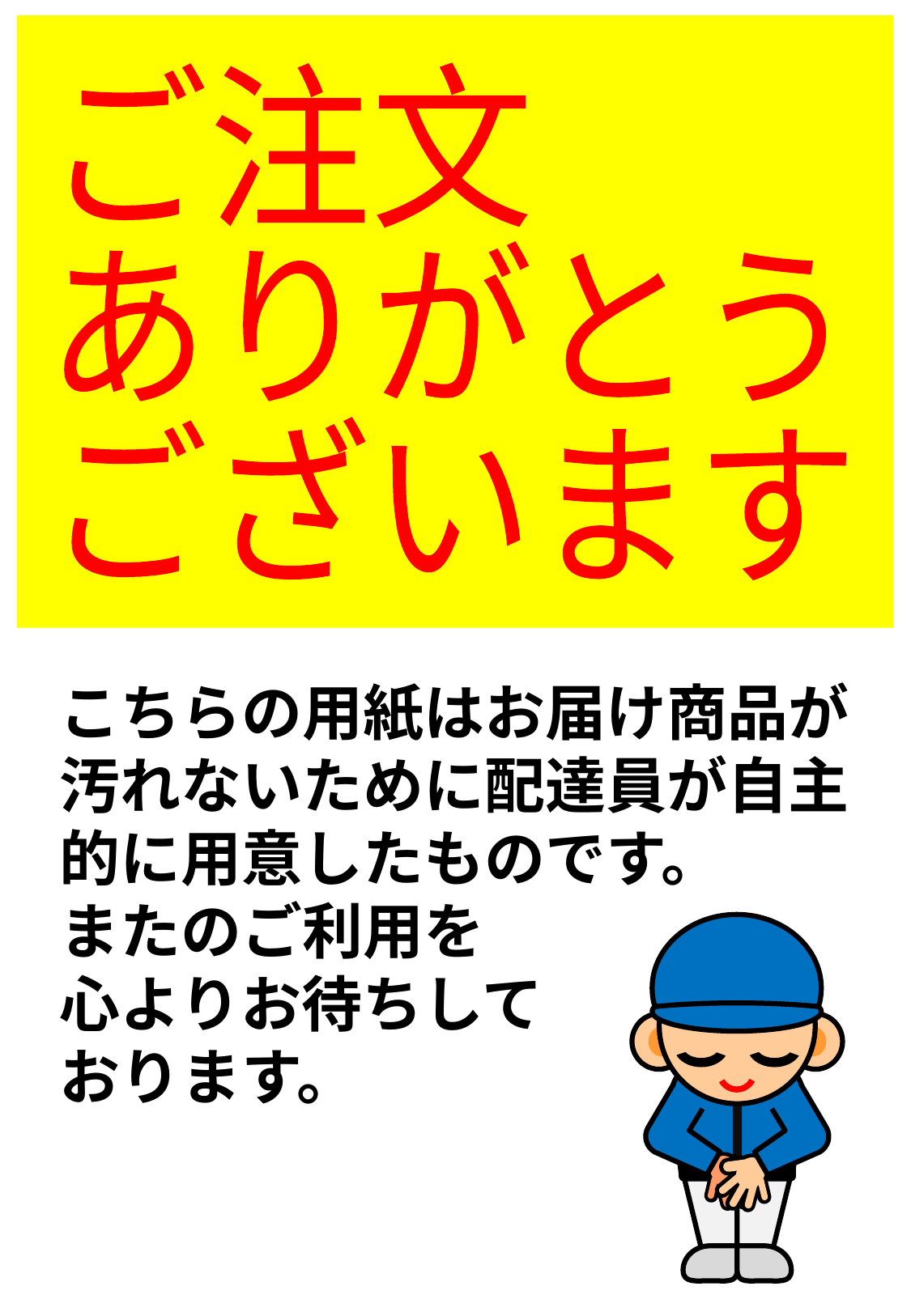

ご注文
ありがとう
ございます
こちらの用紙はお届け商品が汚れないために配達員が自主的に用意したものです。
またのご利用を
心よりお待ちして
おります。